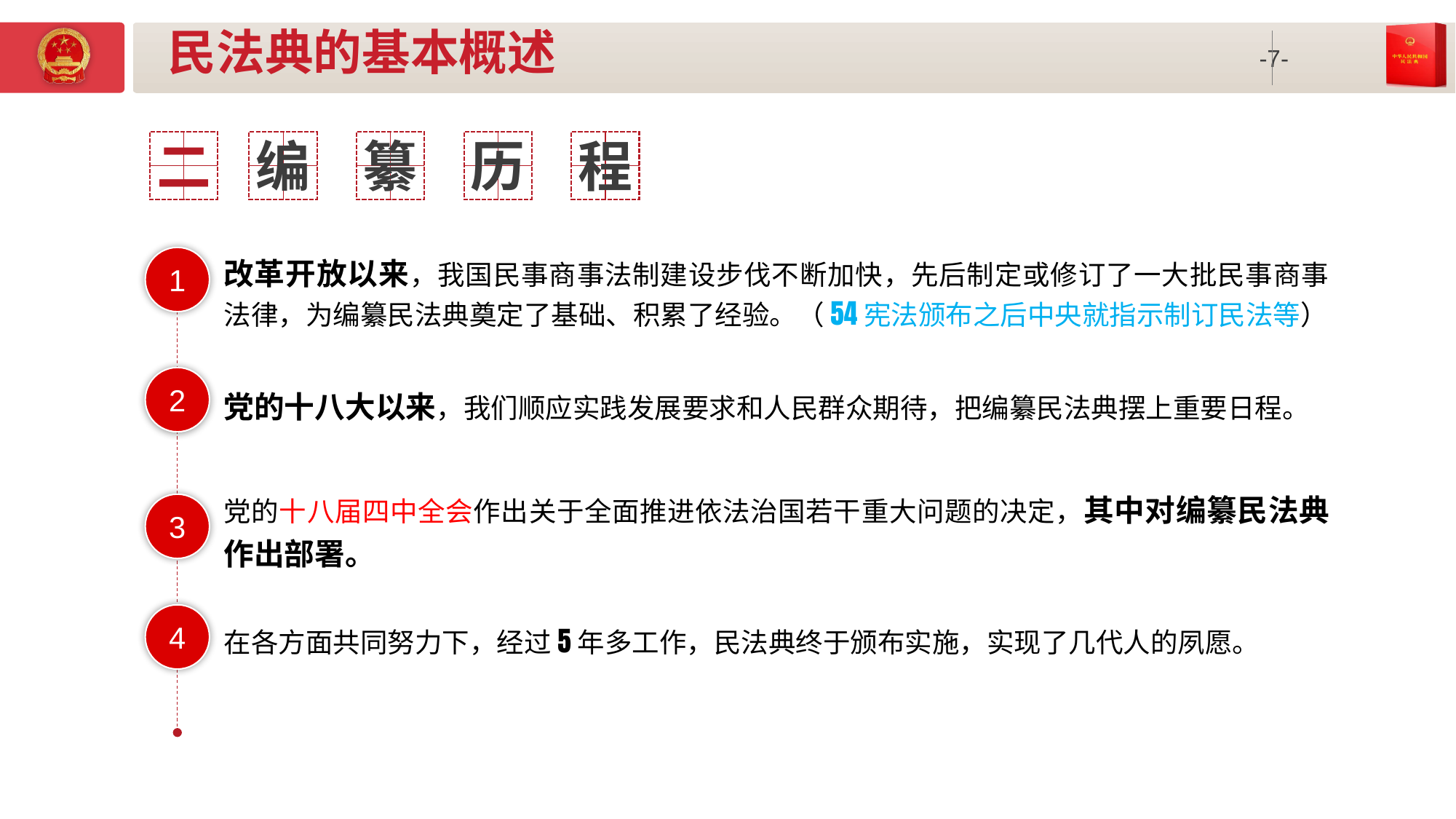

# 民法典的基本概述
二

编

纂

历

程

改革开放以来，我国民事商事法制建设步伐不断加快，先后制定或修订了一大批民事商事法律，为编纂民法典奠定了基础、积累了经验。（54宪法颁布之后中央就指示制订民法等）
1
2
党的十八大以来，我们顺应实践发展要求和人民群众期待，把编纂民法典摆上重要日程。
党的十八届四中全会作出关于全面推进依法治国若干重大问题的决定，其中对编纂民法典作出部署。
3
4
在各方面共同努力下，经过5年多工作，民法典终于颁布实施，实现了几代人的夙愿。